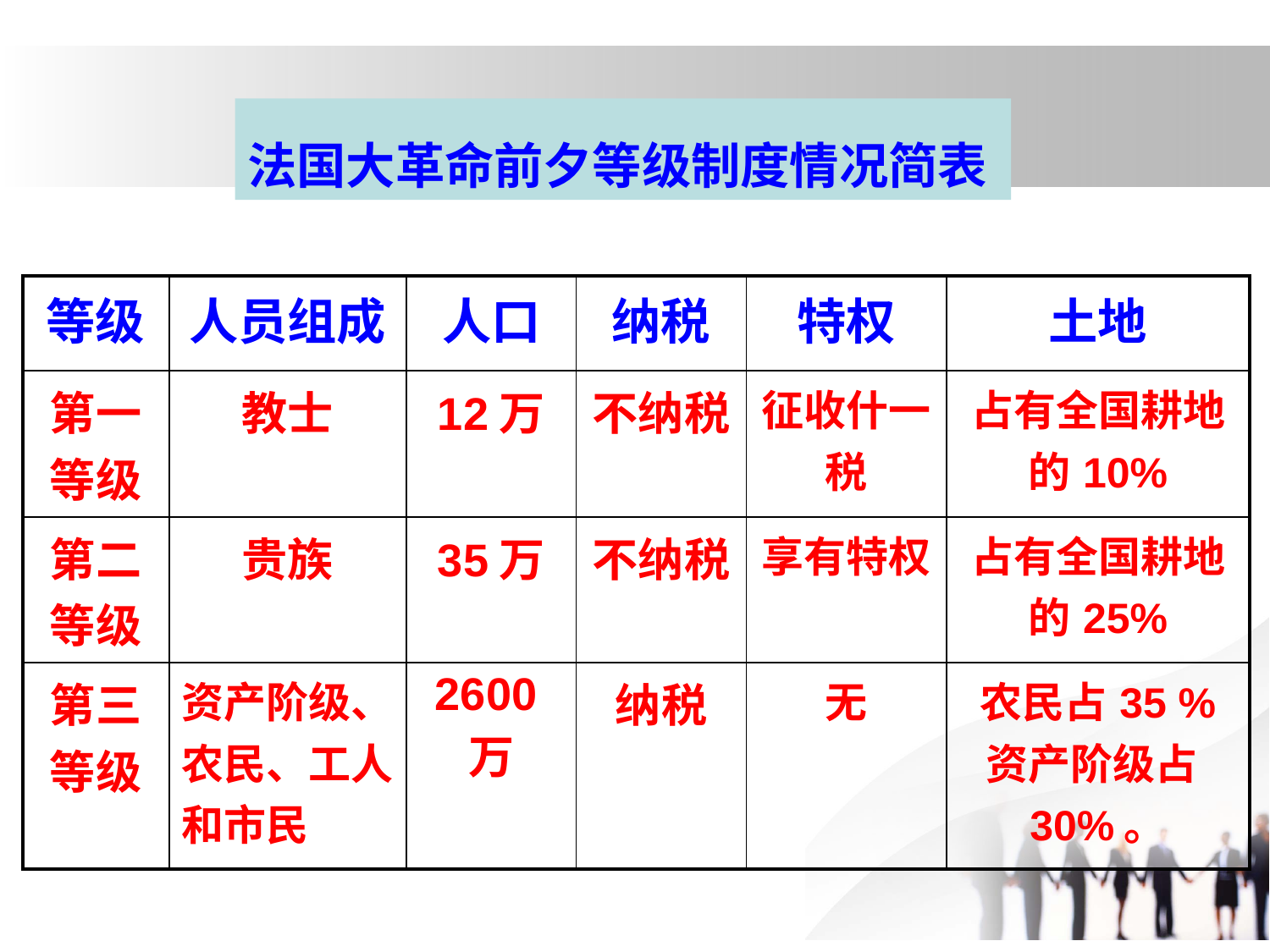

法国大革命前夕等级制度情况简表
| 等级 | 人员组成 | 人口 | 纳税 | 特权 | 土地 |
| --- | --- | --- | --- | --- | --- |
| 第一等级 | 教士 | 12万 | 不纳税 | 征收什一税 | 占有全国耕地的10% |
| 第二等级 | 贵族 | 35万 | 不纳税 | 享有特权 | 占有全国耕地的25% |
| 第三等级 | 资产阶级、农民、工人和市民 | 2600万 | 纳税 | 无 | 农民占35 % 资产阶级占30%。 |